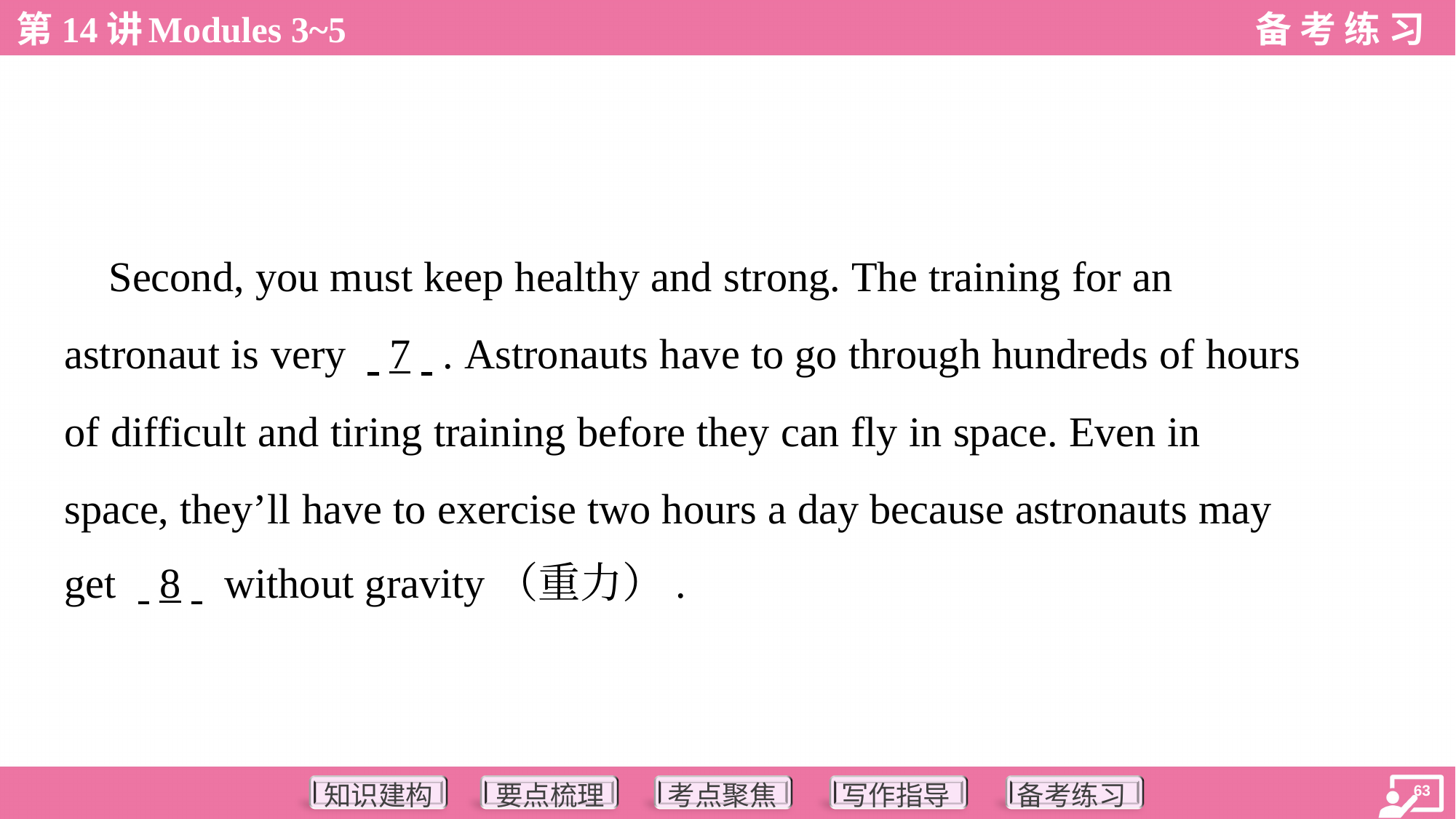

Second, you must keep healthy and strong. The training for an
astronaut is very . .7. .. Astronauts have to go through hundreds of hours
of difficult and tiring training before they can fly in space. Even in
space, they’ll have to exercise two hours a day because astronauts may
get . .8. . without gravity（重力）.